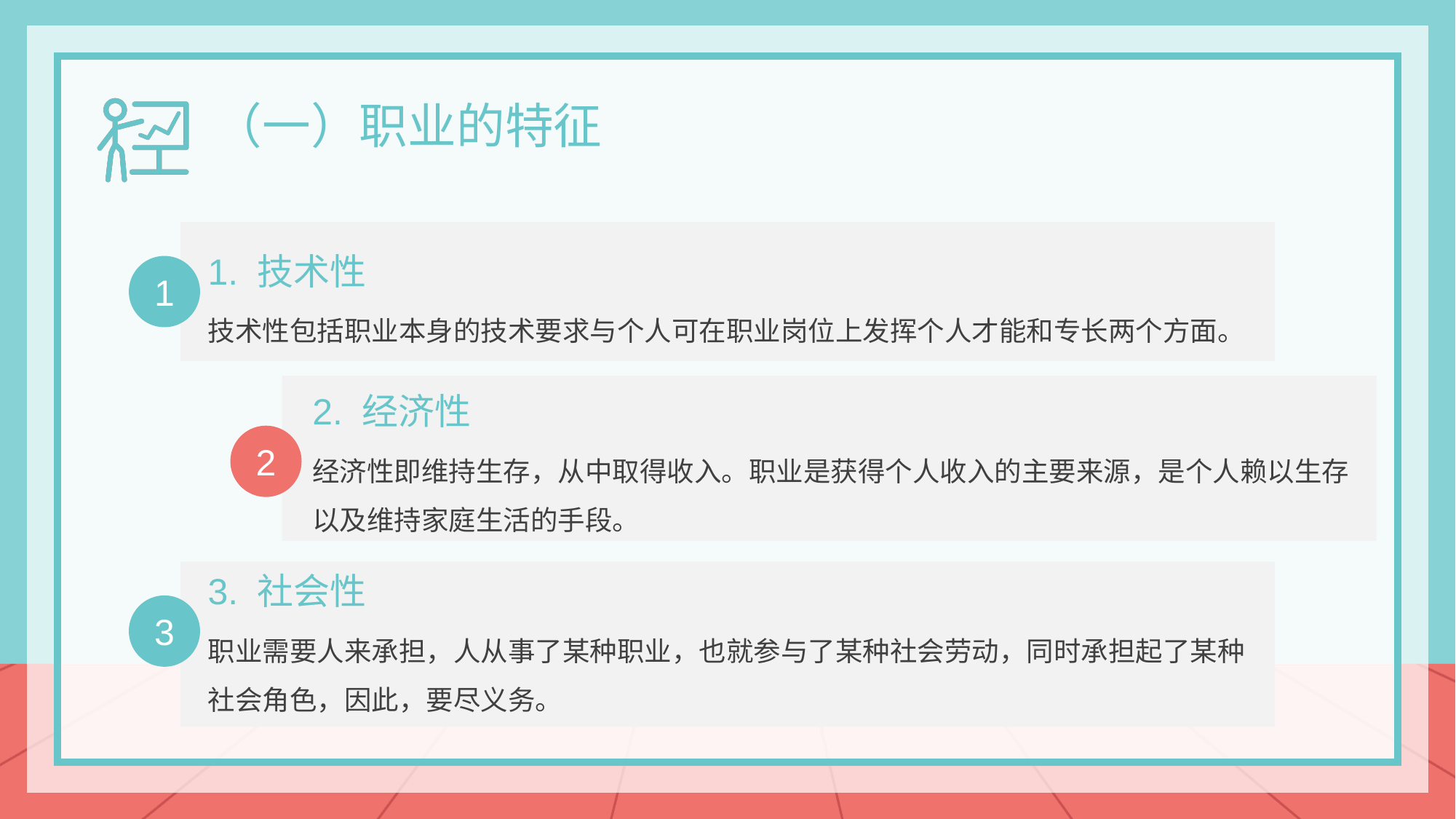

（一）职业的特征
1. 技术性
技术性包括职业本身的技术要求与个人可在职业岗位上发挥个人才能和专长两个方面。

1
2. 经济性
经济性即维持生存，从中取得收入。职业是获得个人收入的主要来源，是个人赖以生存以及维持家庭生活的手段。

2
3. 社会性
职业需要人来承担，人从事了某种职业，也就参与了某种社会劳动，同时承担起了某种社会角色，因此，要尽义务。

3